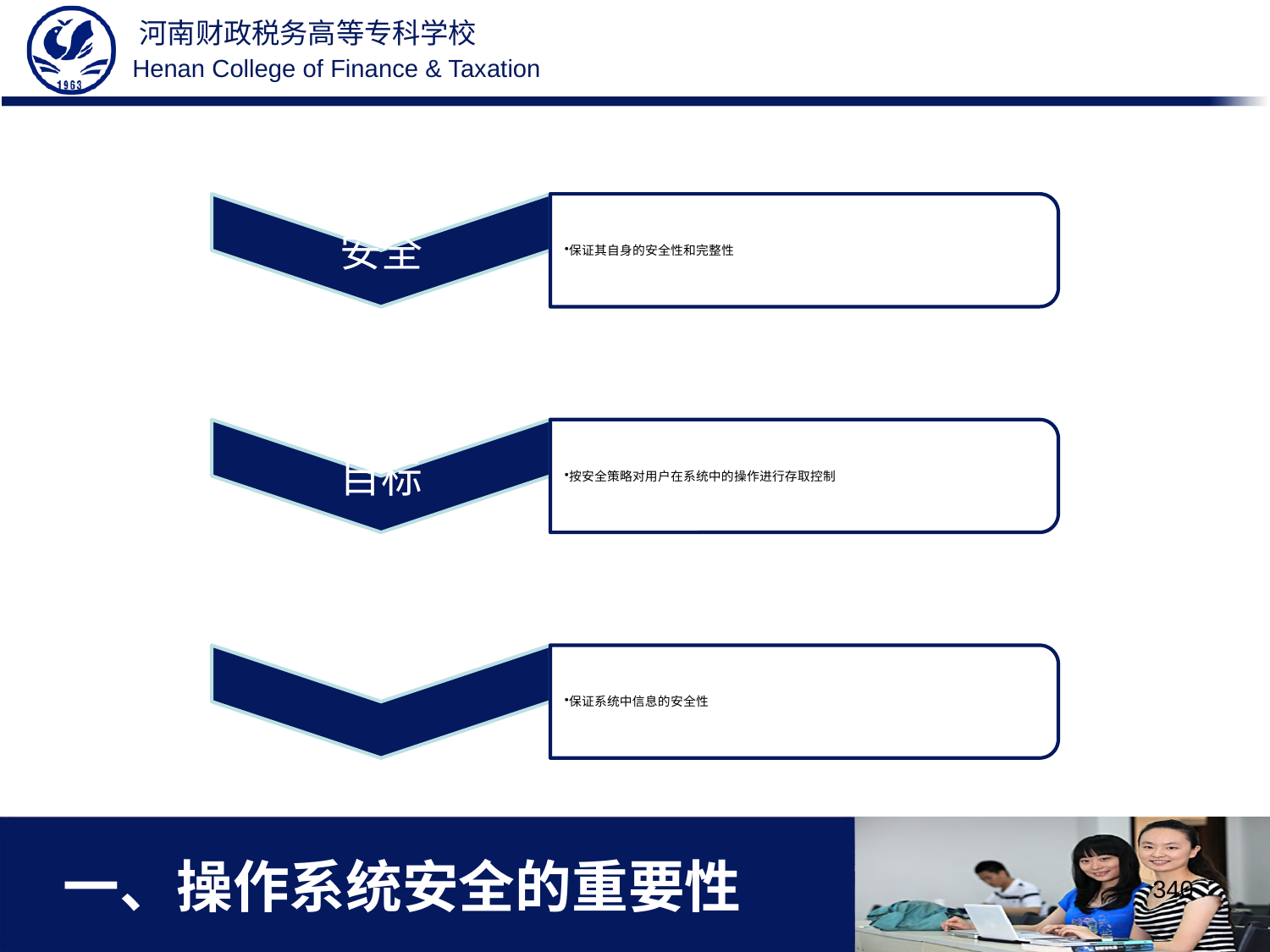

安全
保证其自身的安全性和完整性
目标
按安全策略对用户在系统中的操作进行存取控制
保证系统中信息的安全性
# 一、操作系统安全的重要性
340